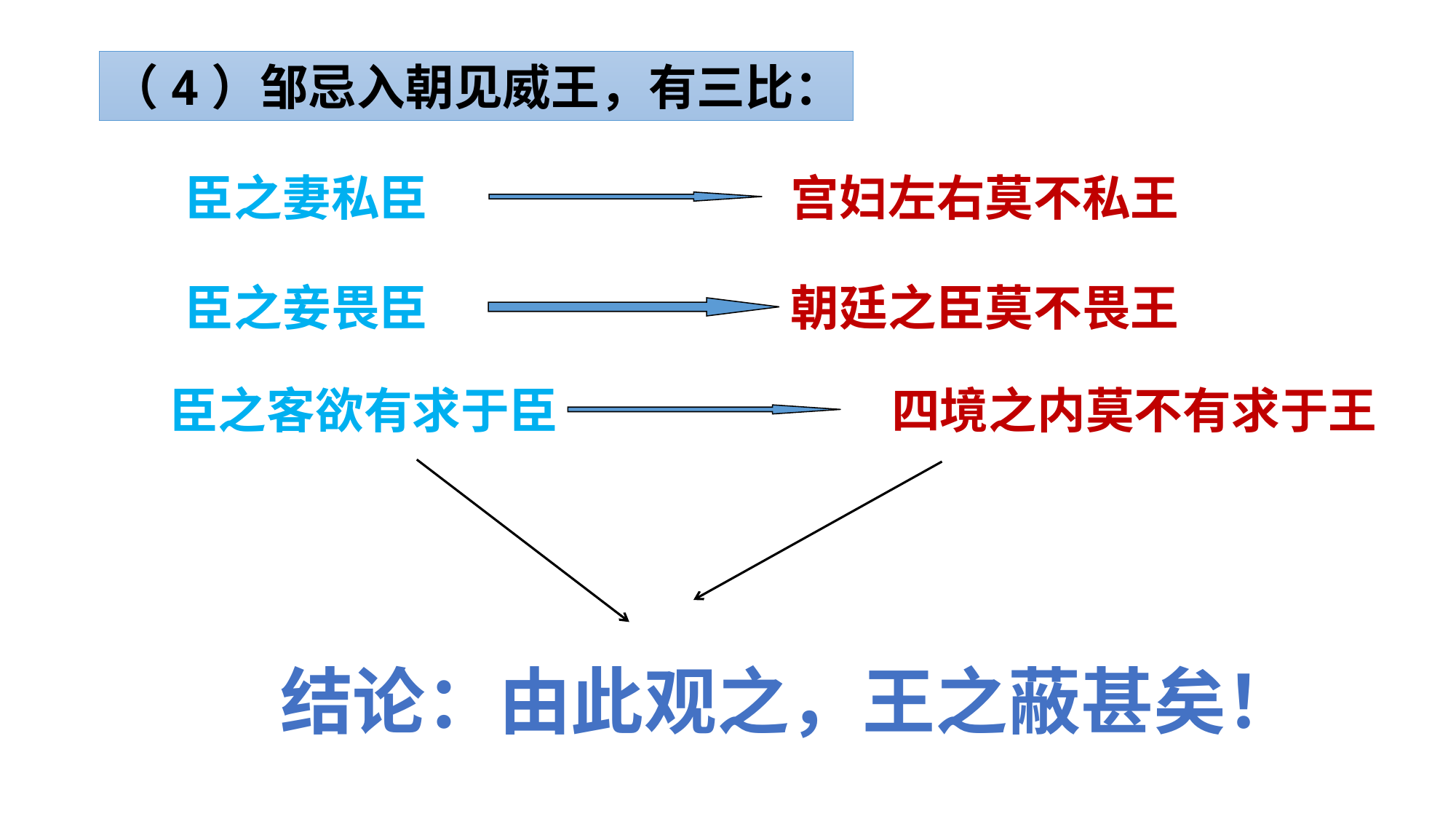

（4）邹忌入朝见威王，有三比：
臣之妻私臣
宫妇左右莫不私王

臣之妾畏臣
朝廷之臣莫不畏王

四境之内莫不有求于王
臣之客欲有求于臣

结论：由此观之，王之蔽甚矣！